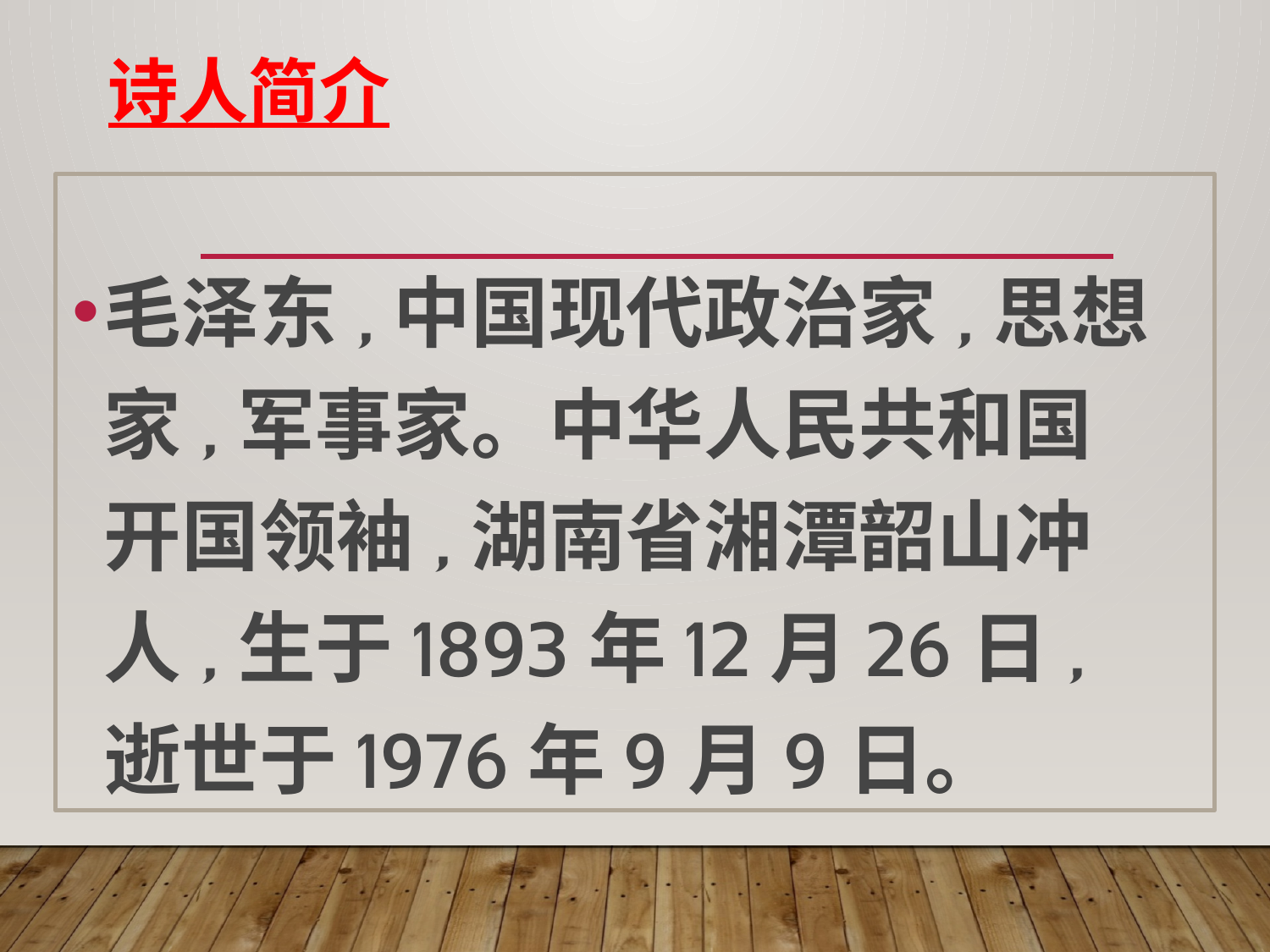

# 诗人简介

毛泽东,中国现代政治家,思想家,军事家。中华人民共和国开国领袖,湖南省湘潭韶山冲人,生于1893年12月26日,逝世于1976年9月9日。